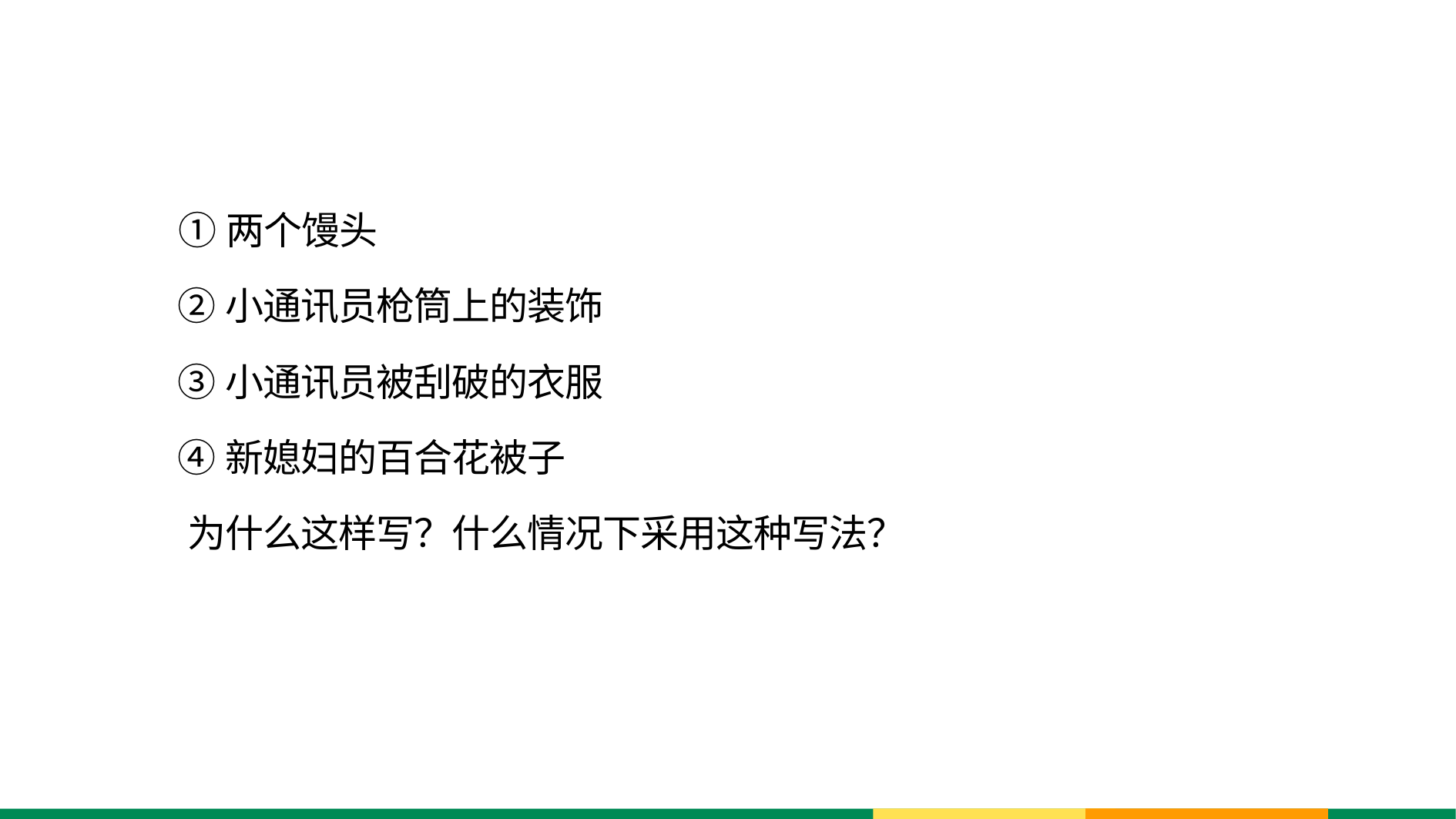

①两个馒头
  ②小通讯员枪筒上的装饰
  ③小通讯员被刮破的衣服
  ④新媳妇的百合花被子
  为什么这样写？什么情况下采用这种写法？